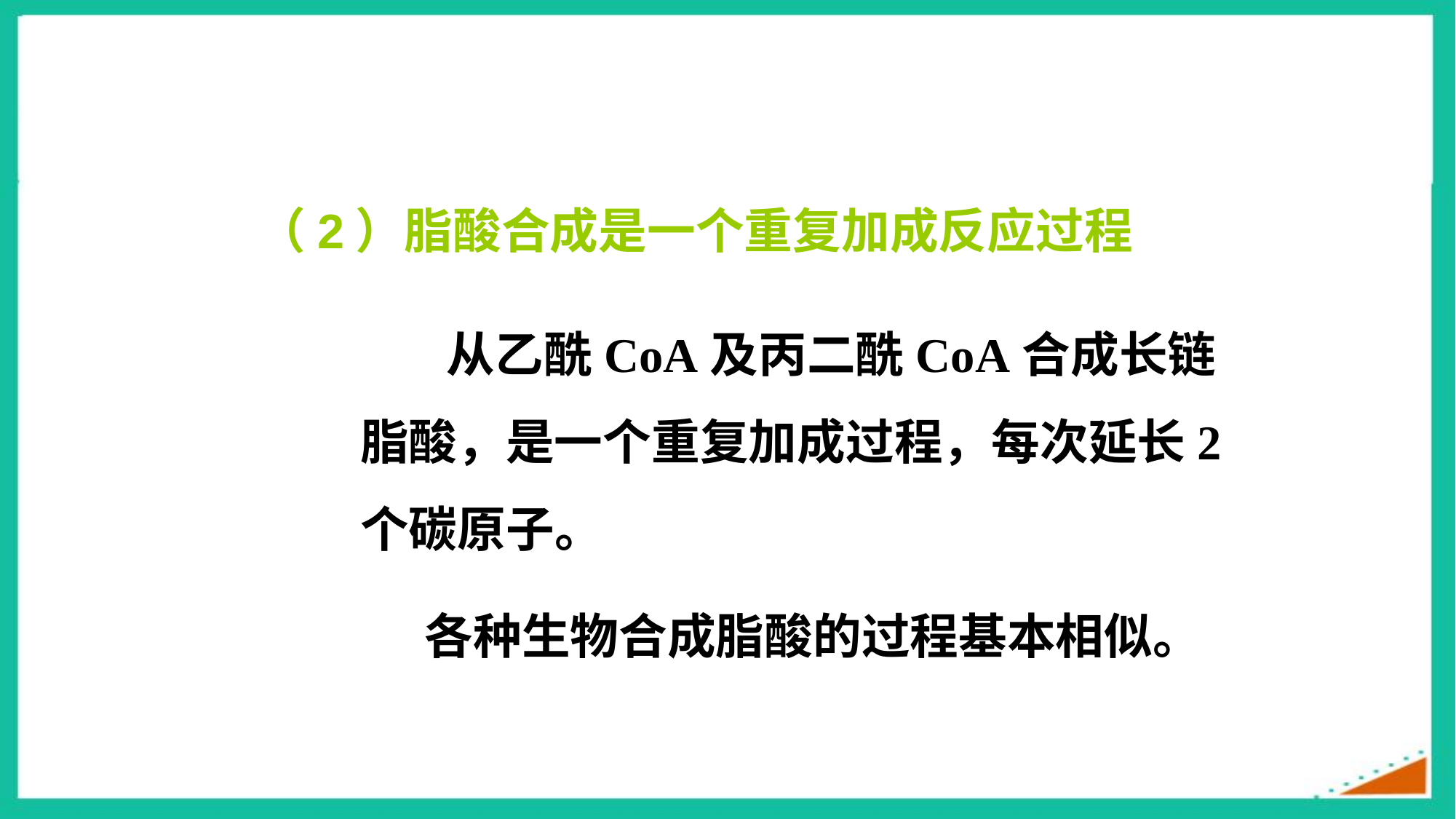

（2）脂酸合成是一个重复加成反应过程
从乙酰CoA及丙二酰CoA合成长链脂酸，是一个重复加成过程，每次延长2个碳原子。
各种生物合成脂酸的过程基本相似。